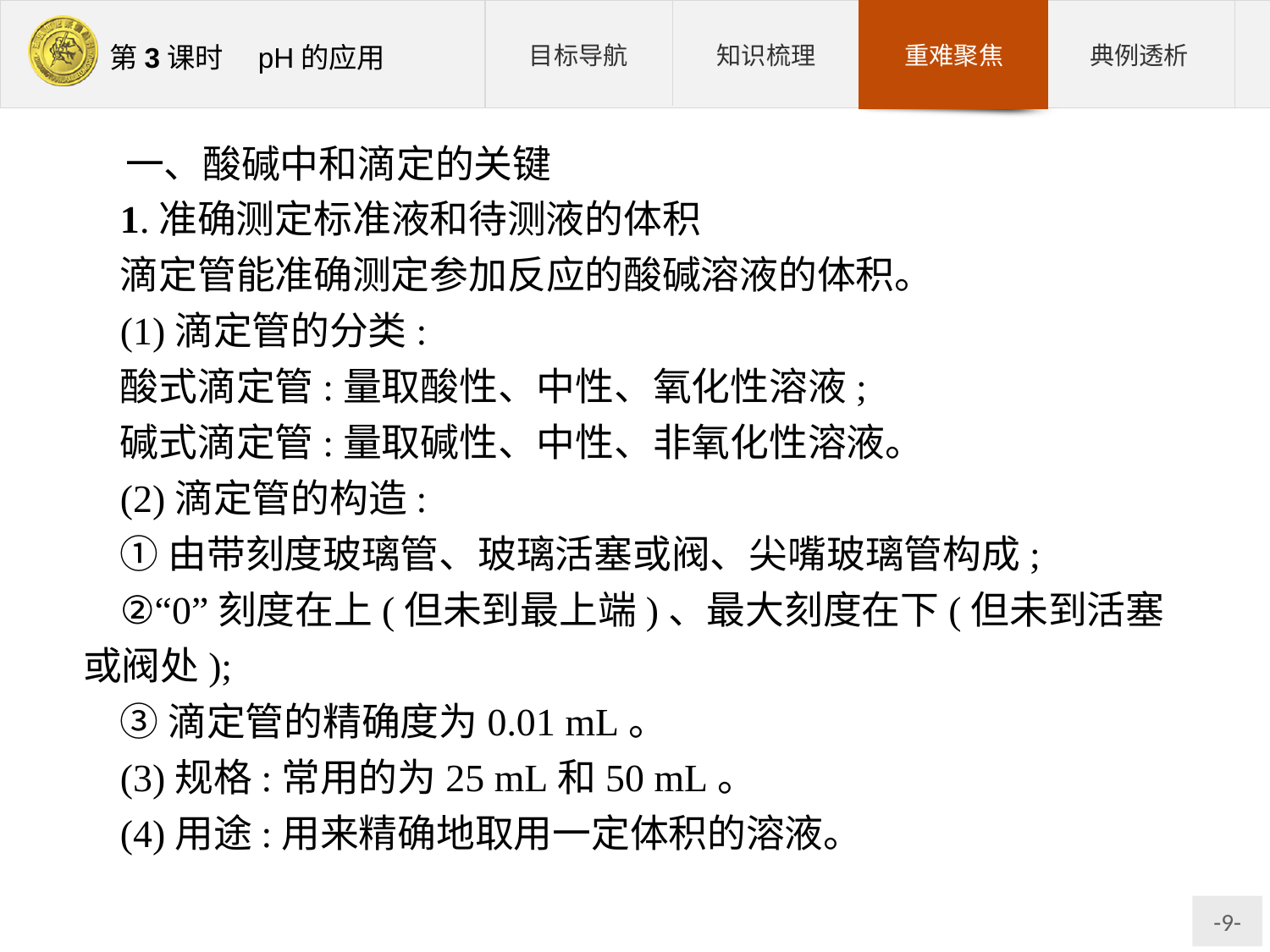

一、酸碱中和滴定的关键
1.准确测定标准液和待测液的体积
滴定管能准确测定参加反应的酸碱溶液的体积。
(1)滴定管的分类:
酸式滴定管:量取酸性、中性、氧化性溶液;
碱式滴定管:量取碱性、中性、非氧化性溶液。
(2)滴定管的构造:
①由带刻度玻璃管、玻璃活塞或阀、尖嘴玻璃管构成;
②“0”刻度在上(但未到最上端)、最大刻度在下(但未到活塞或阀处);
③滴定管的精确度为0.01 mL。
(3)规格:常用的为25 mL和50 mL。
(4)用途:用来精确地取用一定体积的溶液。